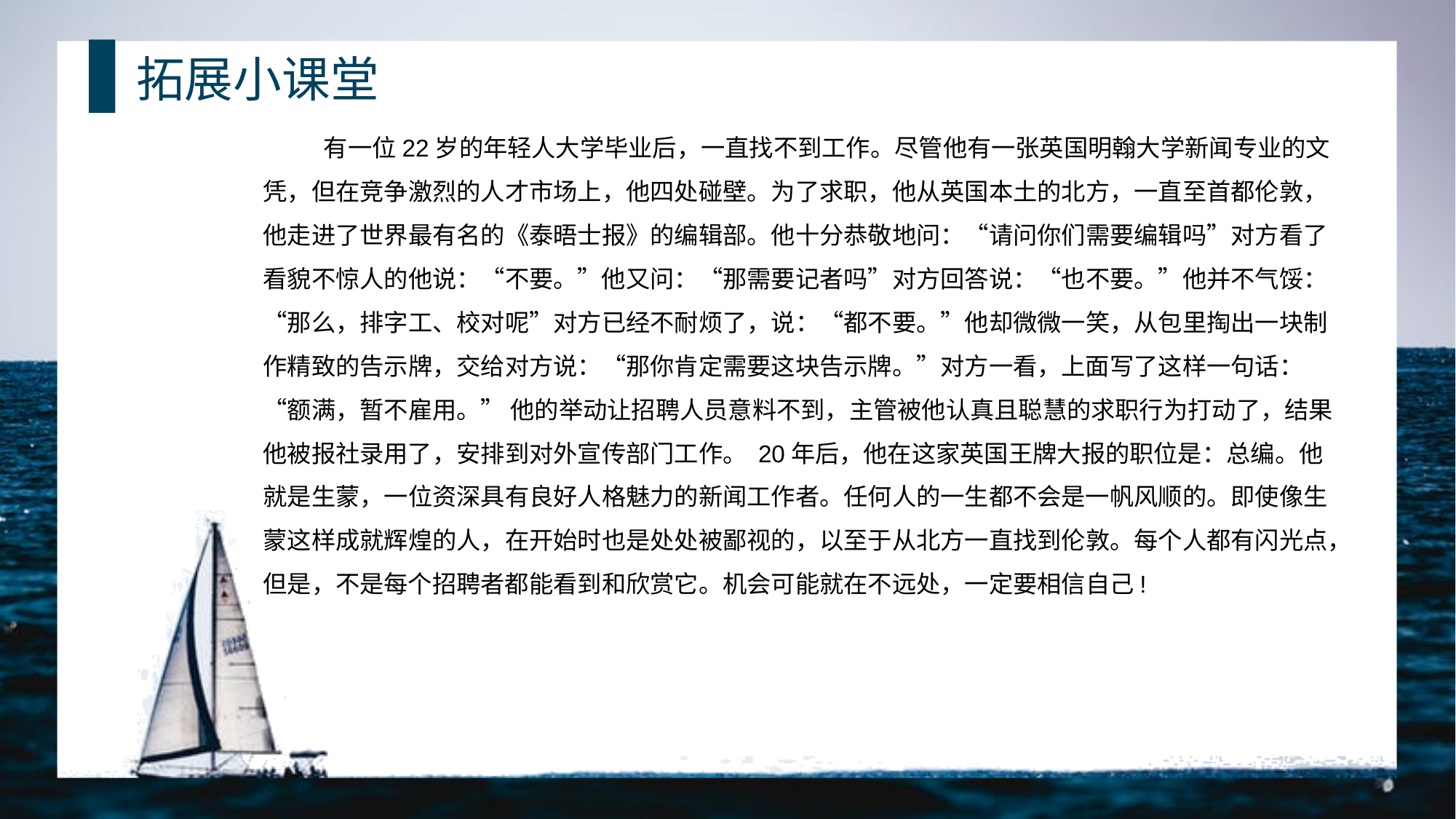

拓展小课堂
有一位22岁的年轻人大学毕业后，一直找不到工作。尽管他有一张英国明翰大学新闻专业的文凭，但在竞争激烈的人才市场上，他四处碰壁。为了求职，他从英国本土的北方，一直至首都伦敦，他走进了世界最有名的《泰晤士报》的编辑部。他十分恭敬地问：“请问你们需要编辑吗”对方看了看貌不惊人的他说：“不要。”他又问：“那需要记者吗”对方回答说：“也不要。”他并不气馁：“那么，排字工、校对呢”对方已经不耐烦了，说：“都不要。”他却微微一笑，从包里掏出一块制作精致的告示牌，交给对方说：“那你肯定需要这块告示牌。”对方一看，上面写了这样一句话：“额满，暂不雇用。” 他的举动让招聘人员意料不到，主管被他认真且聪慧的求职行为打动了，结果他被报社录用了，安排到对外宣传部门工作。 20年后，他在这家英国王牌大报的职位是：总编。他就是生蒙，一位资深具有良好人格魅力的新闻工作者。任何人的一生都不会是一帆风顺的。即使像生蒙这样成就辉煌的人，在开始时也是处处被鄙视的，以至于从北方一直找到伦敦。每个人都有闪光点，但是，不是每个招聘者都能看到和欣赏它。机会可能就在不远处，一定要相信自己!